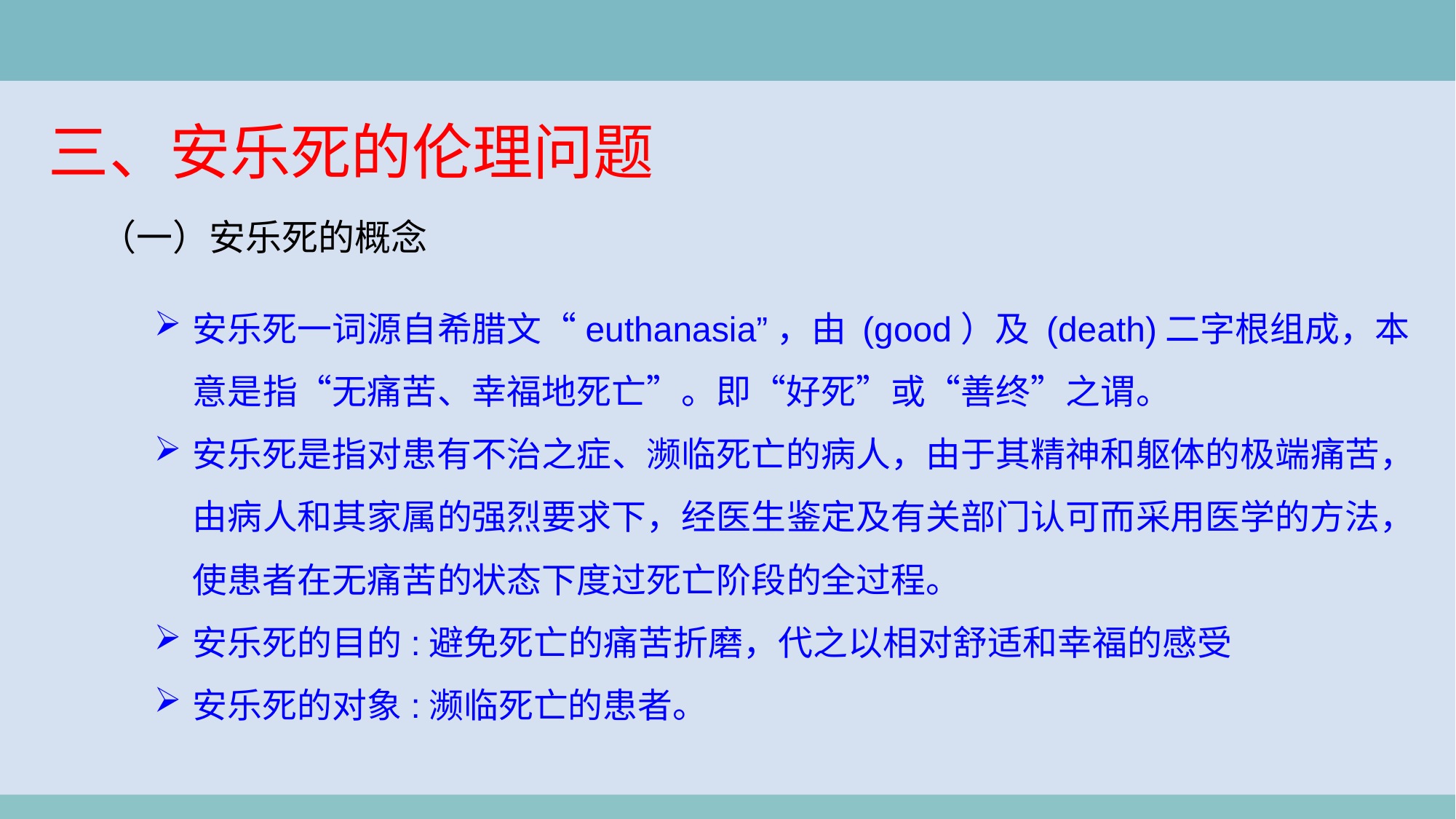

三、安乐死的伦理问题
（一）安乐死的概念
安乐死一词源自希腊文“euthanasia”，由 (good）及 (death)二字根组成，本意是指“无痛苦、幸福地死亡”。即“好死”或“善终”之谓。
安乐死是指对患有不治之症、濒临死亡的病人，由于其精神和躯体的极端痛苦，由病人和其家属的强烈要求下，经医生鉴定及有关部门认可而采用医学的方法，使患者在无痛苦的状态下度过死亡阶段的全过程。
安乐死的目的:避免死亡的痛苦折磨，代之以相对舒适和幸福的感受
安乐死的对象:濒临死亡的患者。